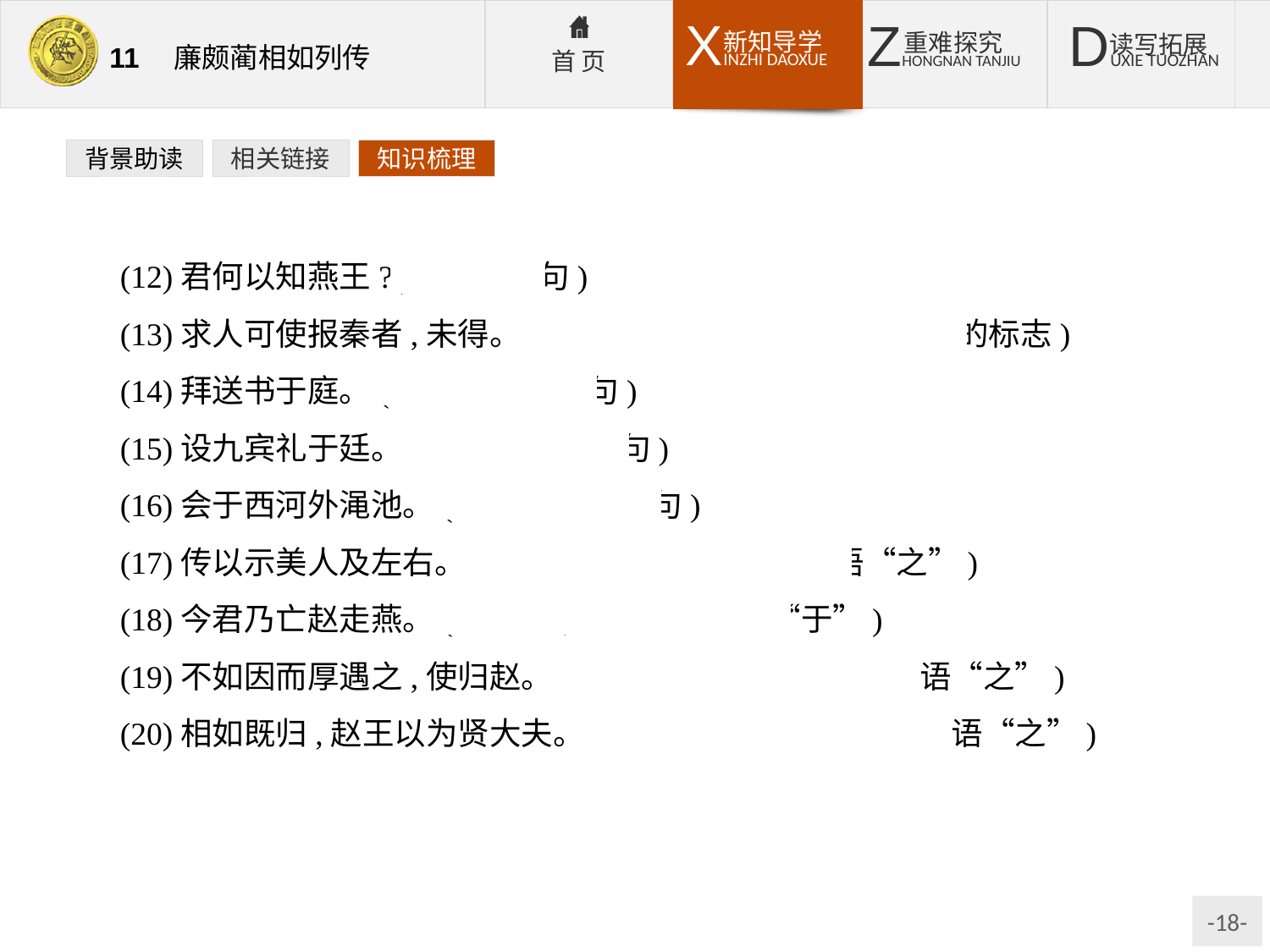

背景助读
相关链接
知识梳理
(12)君何以知燕王?(宾语前置句)
(13)求人可使报秦者,未得。(定语后置句,“者”,定语后置的标志)
(14)拜送书于庭。(介词结构后置句)
(15)设九宾礼于廷。(介词结构后置句)
(16)会于西河外渑池。(介词结构后置句)
(17)传以示美人及左右。(省略句,省略“传”的宾语“之”)
(18)今君乃亡赵走燕。(省略句,省略表处所的“于”)
(19)不如因而厚遇之,使归赵。(省略句,省略“使”的宾语“之”)
(20)相如既归,赵王以为贤大夫。(省略句,省略“以”的宾语“之”)